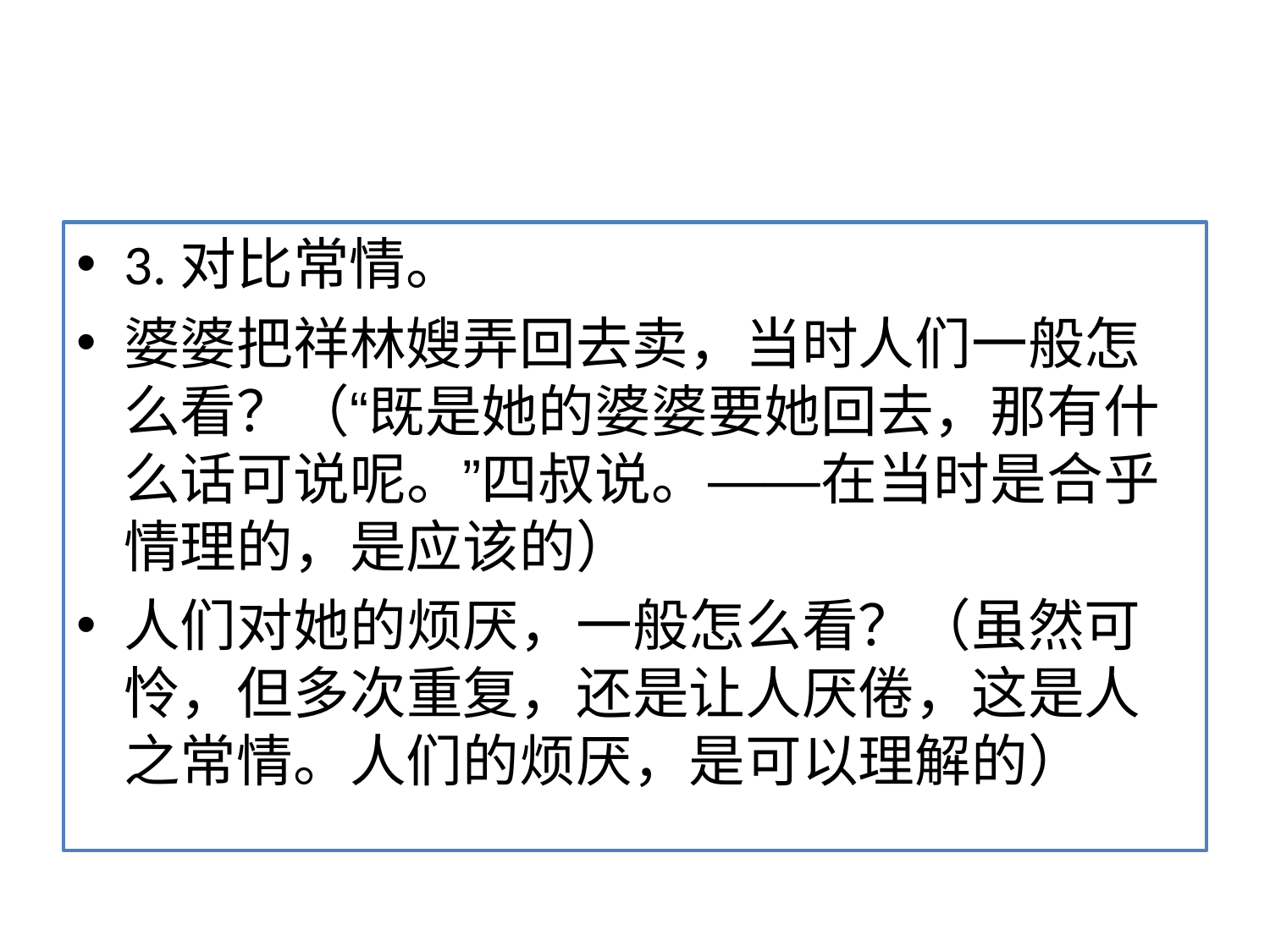

#
3.对比常情。
婆婆把祥林嫂弄回去卖，当时人们一般怎么看？（“既是她的婆婆要她回去，那有什么话可说呢。”四叔说。——在当时是合乎情理的，是应该的）
人们对她的烦厌，一般怎么看？（虽然可怜，但多次重复，还是让人厌倦，这是人之常情。人们的烦厌，是可以理解的）